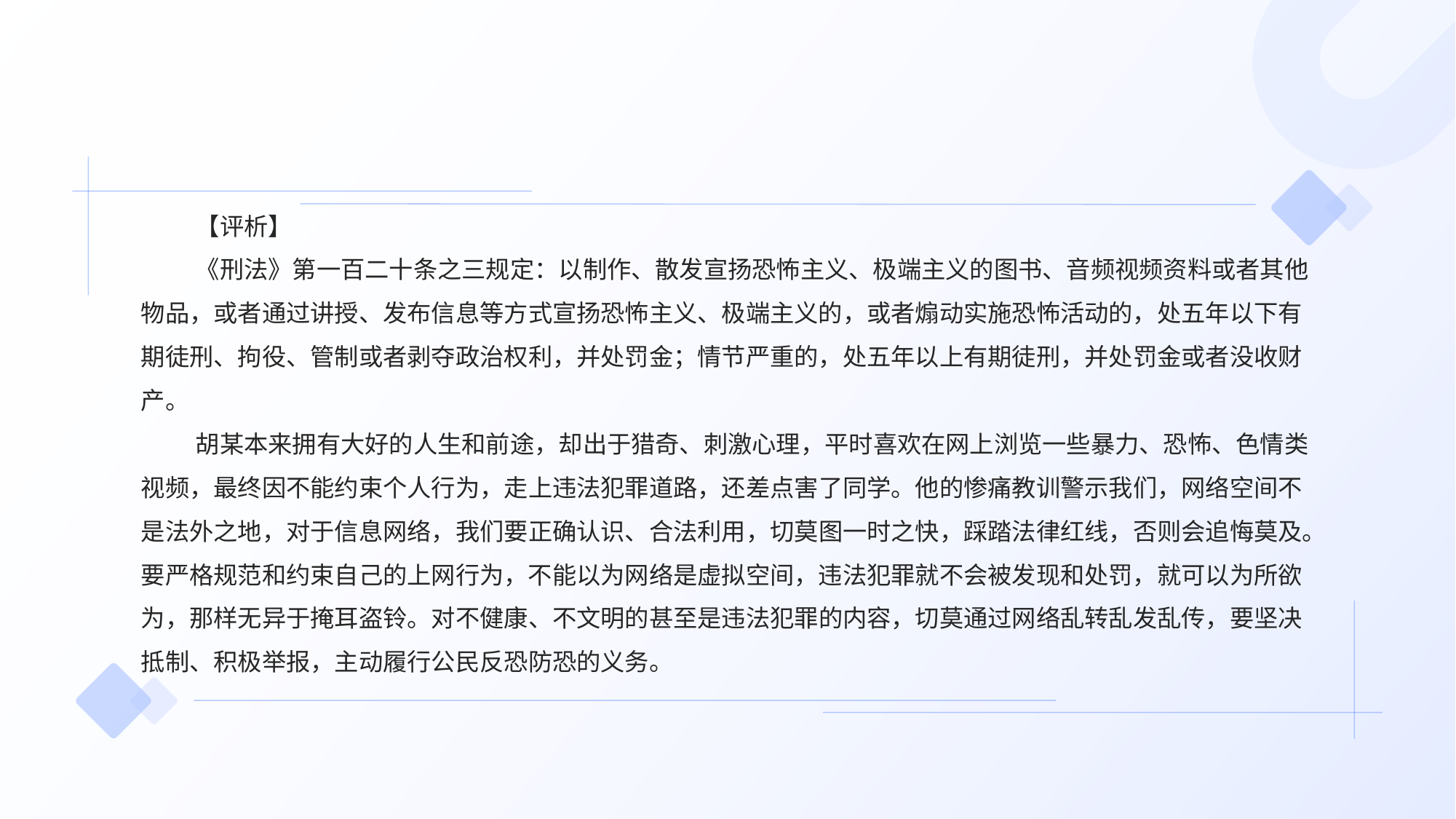

【评析】
《刑法》第一百二十条之三规定：以制作、散发宣扬恐怖主义、极端主义的图书、音频视频资料或者其他物品，或者通过讲授、发布信息等方式宣扬恐怖主义、极端主义的，或者煽动实施恐怖活动的，处五年以下有期徒刑、拘役、管制或者剥夺政治权利，并处罚金；情节严重的，处五年以上有期徒刑，并处罚金或者没收财产。
胡某本来拥有大好的人生和前途，却出于猎奇、刺激心理，平时喜欢在网上浏览一些暴力、恐怖、色情类视频，最终因不能约束个人行为，走上违法犯罪道路，还差点害了同学。他的惨痛教训警示我们，网络空间不是法外之地，对于信息网络，我们要正确认识、合法利用，切莫图一时之快，踩踏法律红线，否则会追悔莫及。要严格规范和约束自己的上网行为，不能以为网络是虚拟空间，违法犯罪就不会被发现和处罚，就可以为所欲为，那样无异于掩耳盗铃。对不健康、不文明的甚至是违法犯罪的内容，切莫通过网络乱转乱发乱传，要坚决抵制、积极举报，主动履行公民反恐防恐的义务。